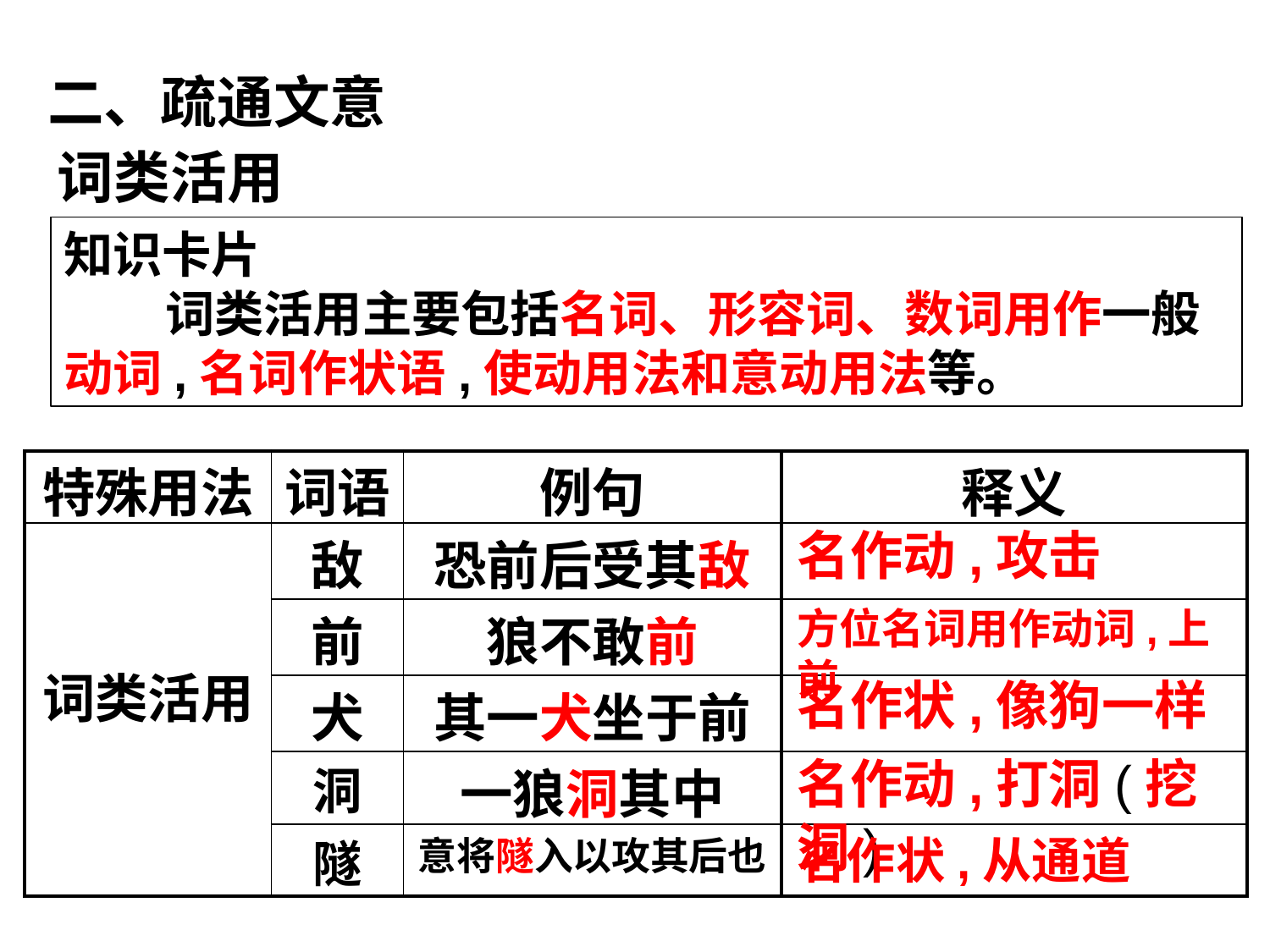

二、疏通文意

词类活用
知识卡片
        词类活用主要包括名词、形容词、数词用作一般动词,名词作状语,使动用法和意动用法等。
| 特殊用法 | 词语 | 例句 | 释义 |
| --- | --- | --- | --- |
| 词类活用 | 敌 | 恐前后受其敌 |  |
|  | 前 | 狼不敢前 |  |
|  | 犬 | 其一犬坐于前 |  |
|  | 洞 | 一狼洞其中 |  |
|  | 隧 | 意将隧入以攻其后也 |  |
名作动,攻击
方位名词用作动词,上前
名作状,像狗一样
名作动,打洞(挖洞)
名作状,从通道